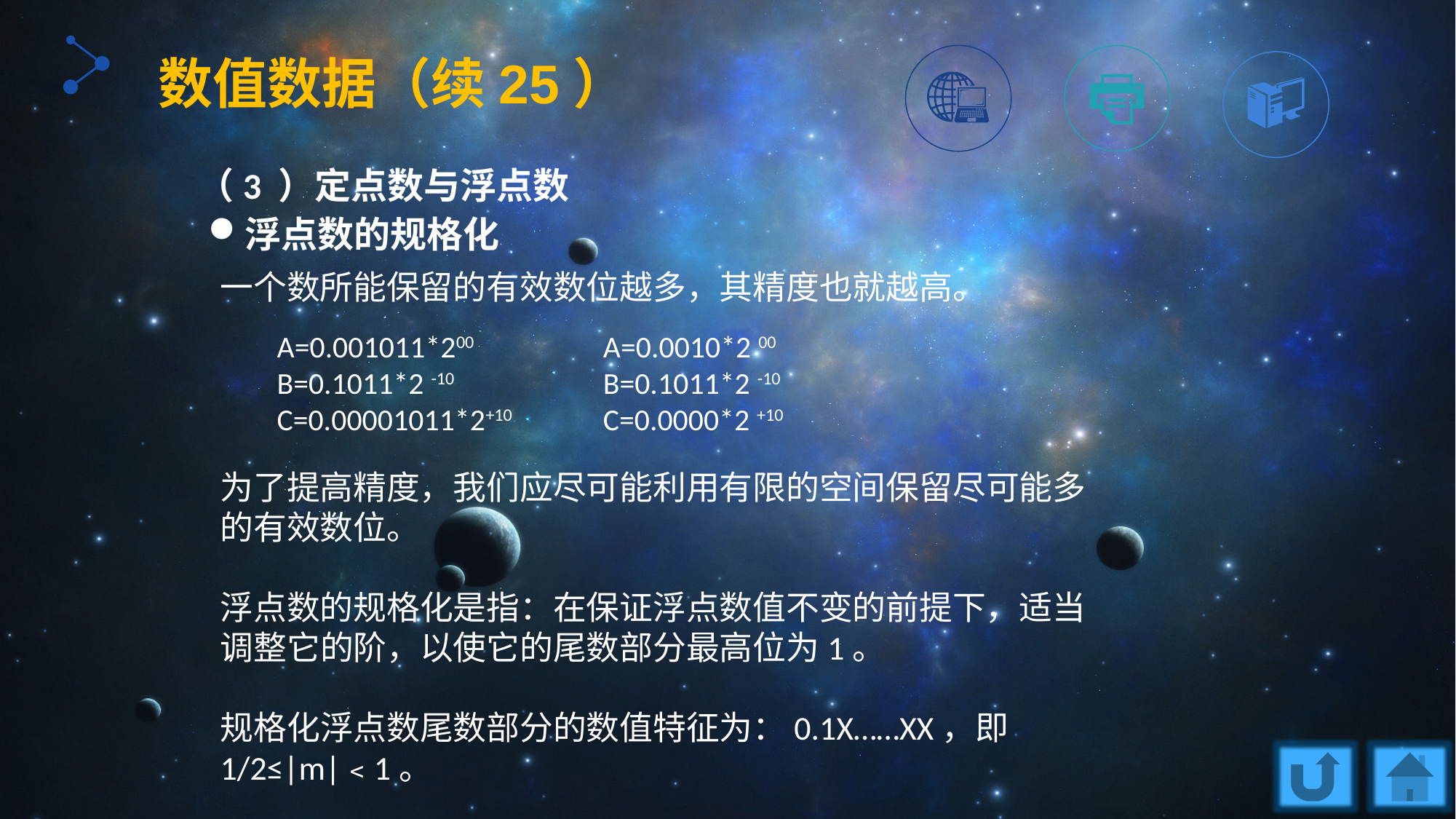

数值数据（续25）

（3 ）定点数与浮点数
浮点数的规格化
一个数所能保留的有效数位越多，其精度也就越高。

为了提高精度，我们应尽可能利用有限的空间保留尽可能多的有效数位。

浮点数的规格化是指：在保证浮点数值不变的前提下，适当调整它的阶，以使它的尾数部分最高位为1。

规格化浮点数尾数部分的数值特征为：0.1X……XX，即 1/2≤|m|﹤1。

A=0.001011*200
B=0.1011*2 -10
C=0.00001011*2+10
A=0.0010*2 00
B=0.1011*2 -10
C=0.0000*2 +10